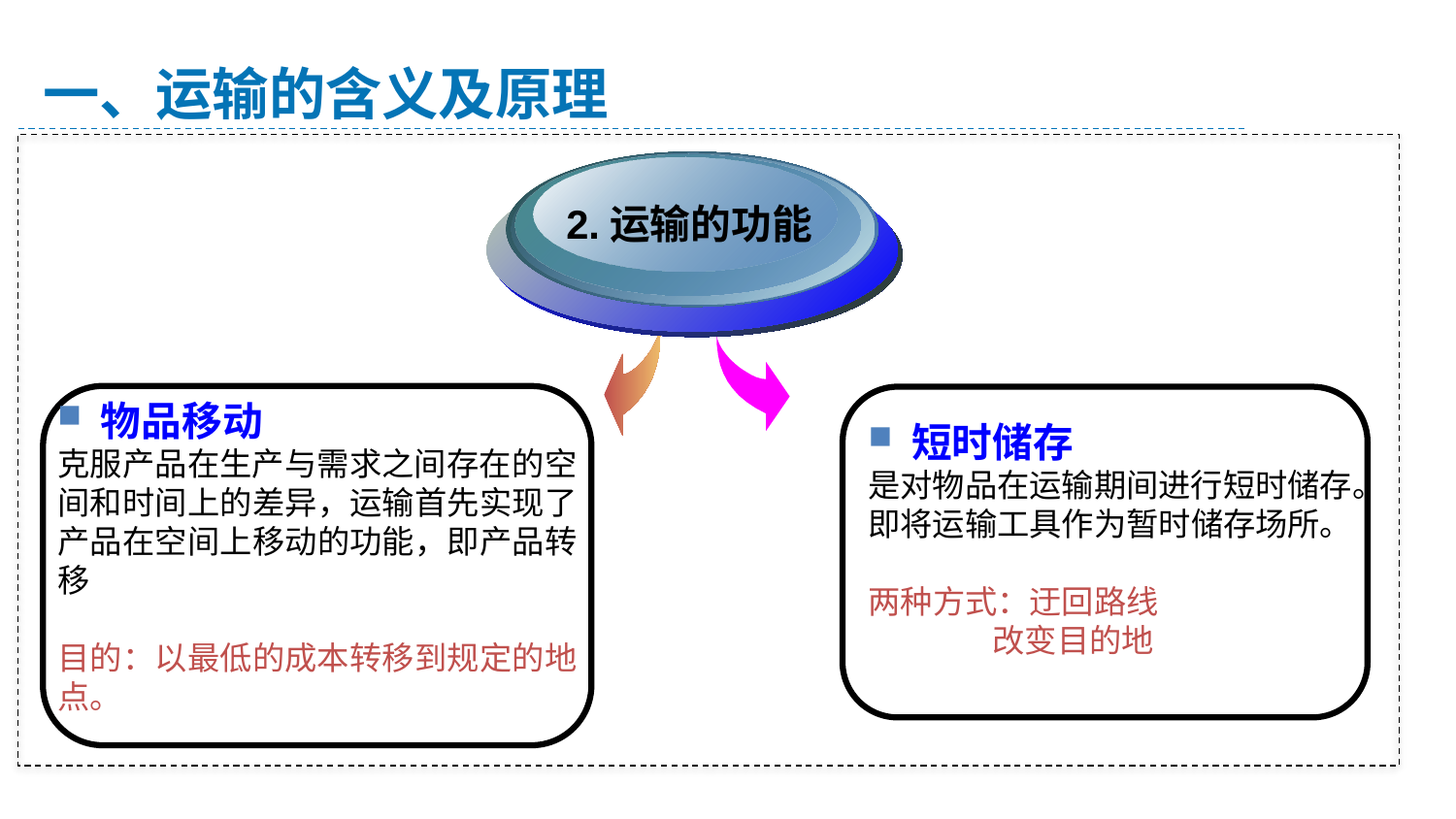

一、运输的含义及原理

2.运输的功能

 物品移动
克服产品在生产与需求之间存在的空间和时间上的差异，运输首先实现了产品在空间上移动的功能，即产品转移

目的：以最低的成本转移到规定的地点。

 短时储存
是对物品在运输期间进行短时储存。即将运输工具作为暂时储存场所。

两种方式：迂回路线
                改变目的地